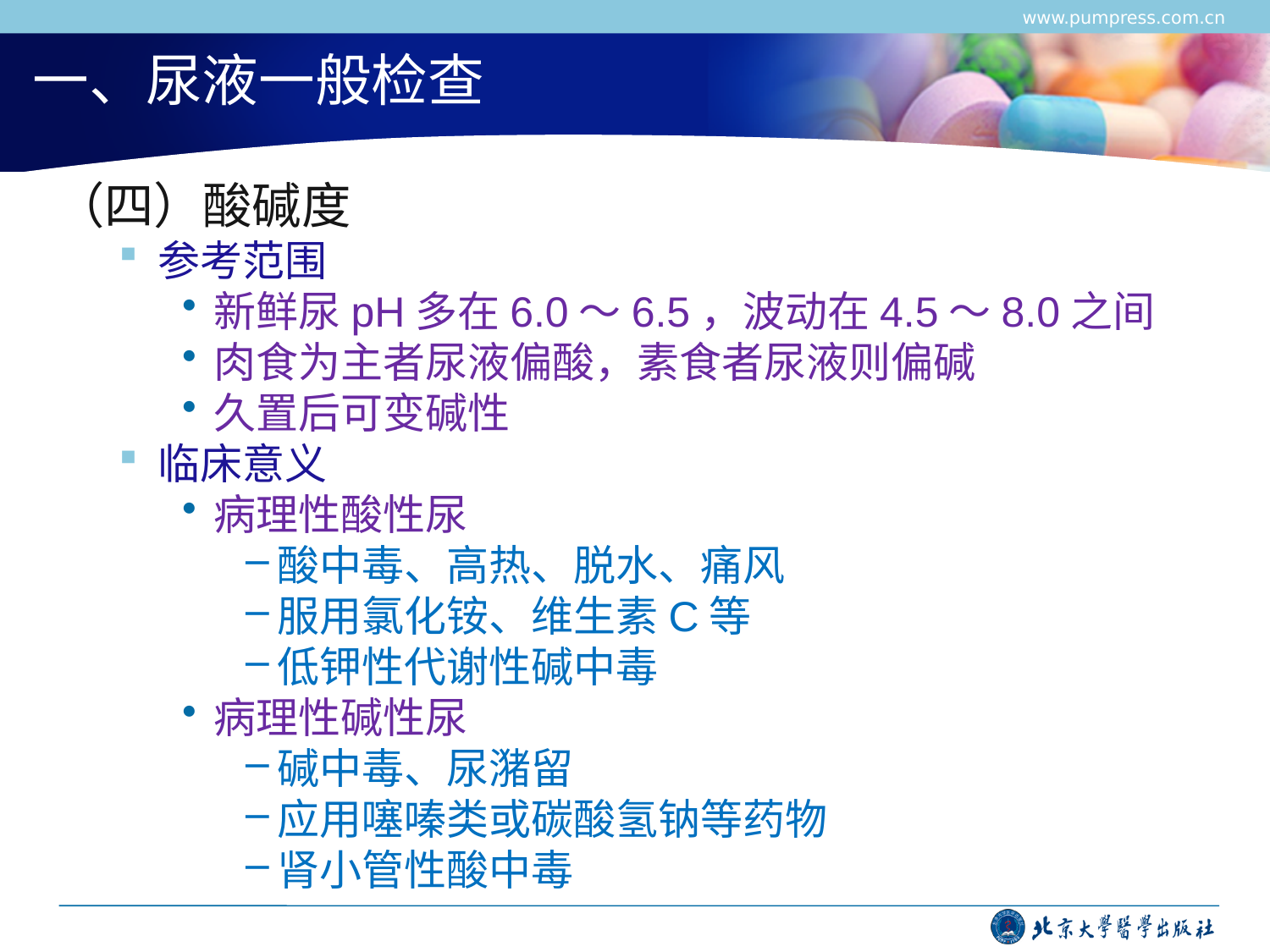

www.pumpress.com.cn
# 一、尿液一般检查
（四）酸碱度
参考范围
新鲜尿pH多在6.0～6.5，波动在4.5～8.0之间
肉食为主者尿液偏酸，素食者尿液则偏碱
久置后可变碱性
临床意义
病理性酸性尿
酸中毒、高热、脱水、痛风
服用氯化铵、维生素C等
低钾性代谢性碱中毒
病理性碱性尿
碱中毒、尿潴留
应用噻嗪类或碳酸氢钠等药物
肾小管性酸中毒